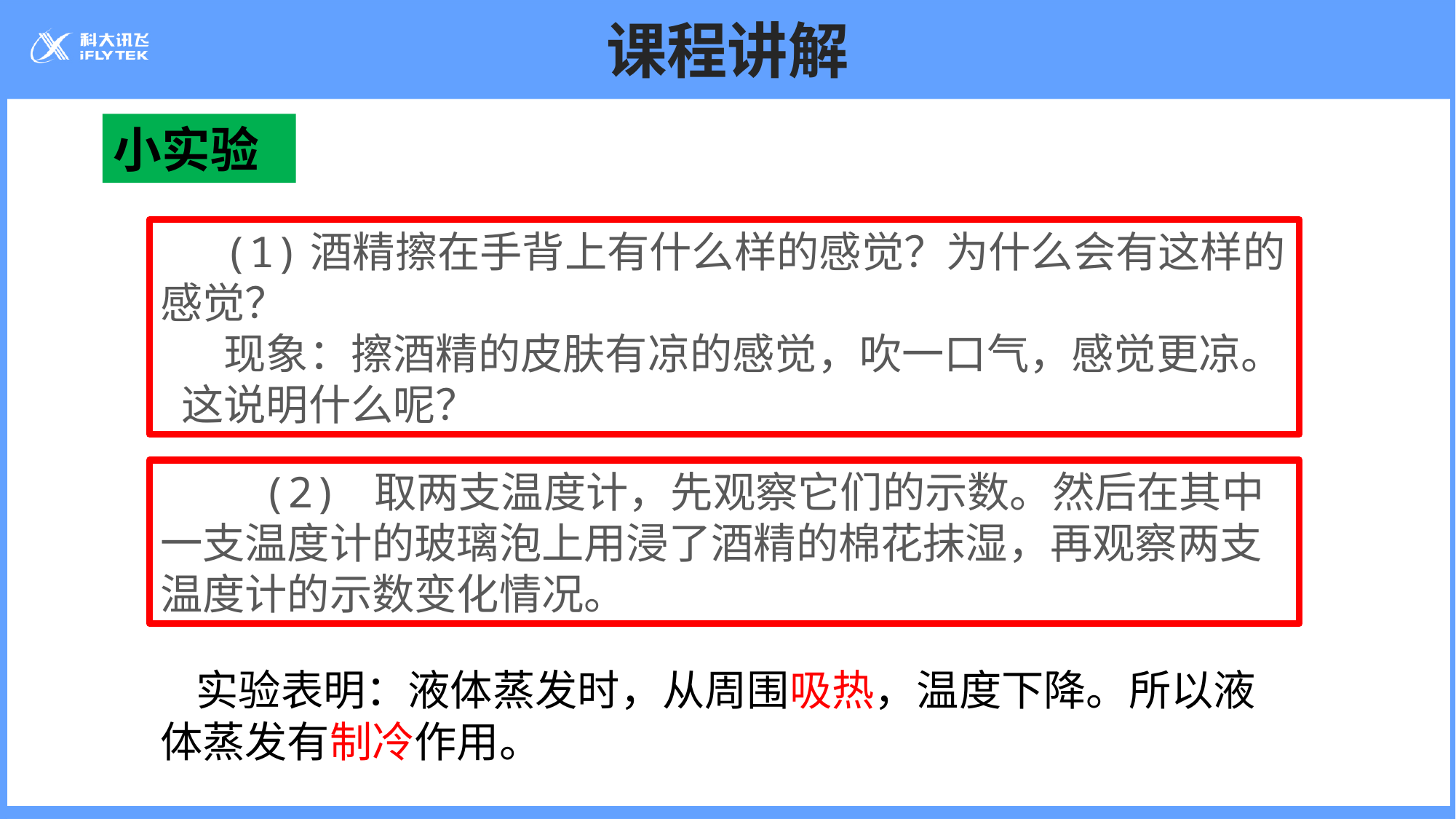

# 课程讲解
小实验
(1)酒精擦在手背上有什么样的感觉？为什么会有这样的感觉？
现象：擦酒精的皮肤有凉的感觉，吹一口气，感觉更凉。 这说明什么呢？
    (2) 取两支温度计，先观察它们的示数。然后在其中一支温度计的玻璃泡上用浸了酒精的棉花抹湿，再观察两支温度计的示数变化情况。
 实验表明：液体蒸发时，从周围吸热，温度下降。所以液体蒸发有制冷作用。